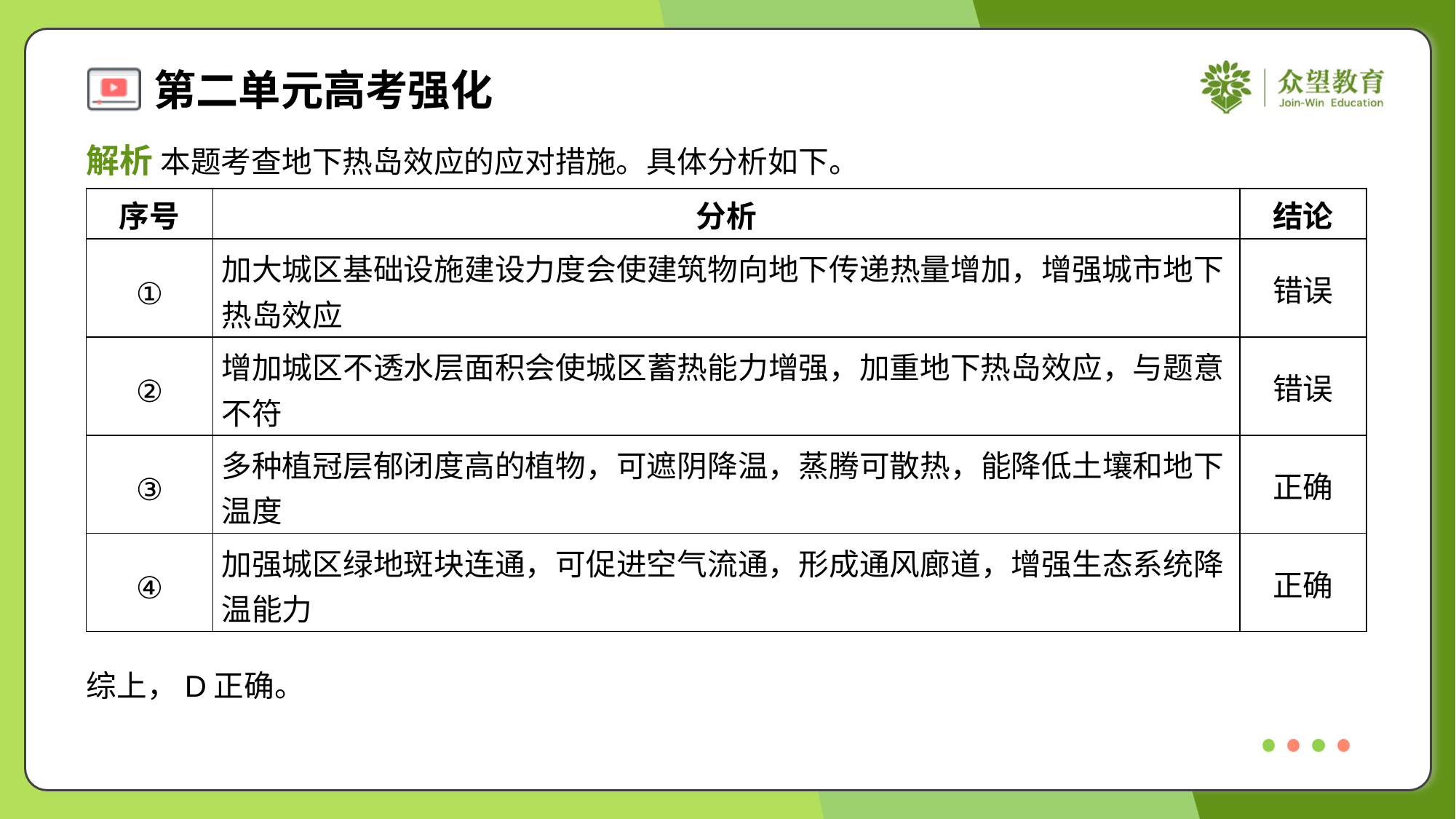

解析 本题考查地下热岛效应的应对措施。具体分析如下。
| 序号 | 分析 | 结论 |
| --- | --- | --- |
| ① | 加大城区基础设施建设力度会使建筑物向地下传递热量增加，增强城市地下 热岛效应 | 错误 |
| ② | 增加城区不透水层面积会使城区蓄热能力增强，加重地下热岛效应，与题意 不符 | 错误 |
| ③ | 多种植冠层郁闭度高的植物，可遮阴降温，蒸腾可散热，能降低土壤和地下 温度 | 正确 |
| ④ | 加强城区绿地斑块连通，可促进空气流通，形成通风廊道，增强生态系统降 温能力 | 正确 |
综上，D正确。